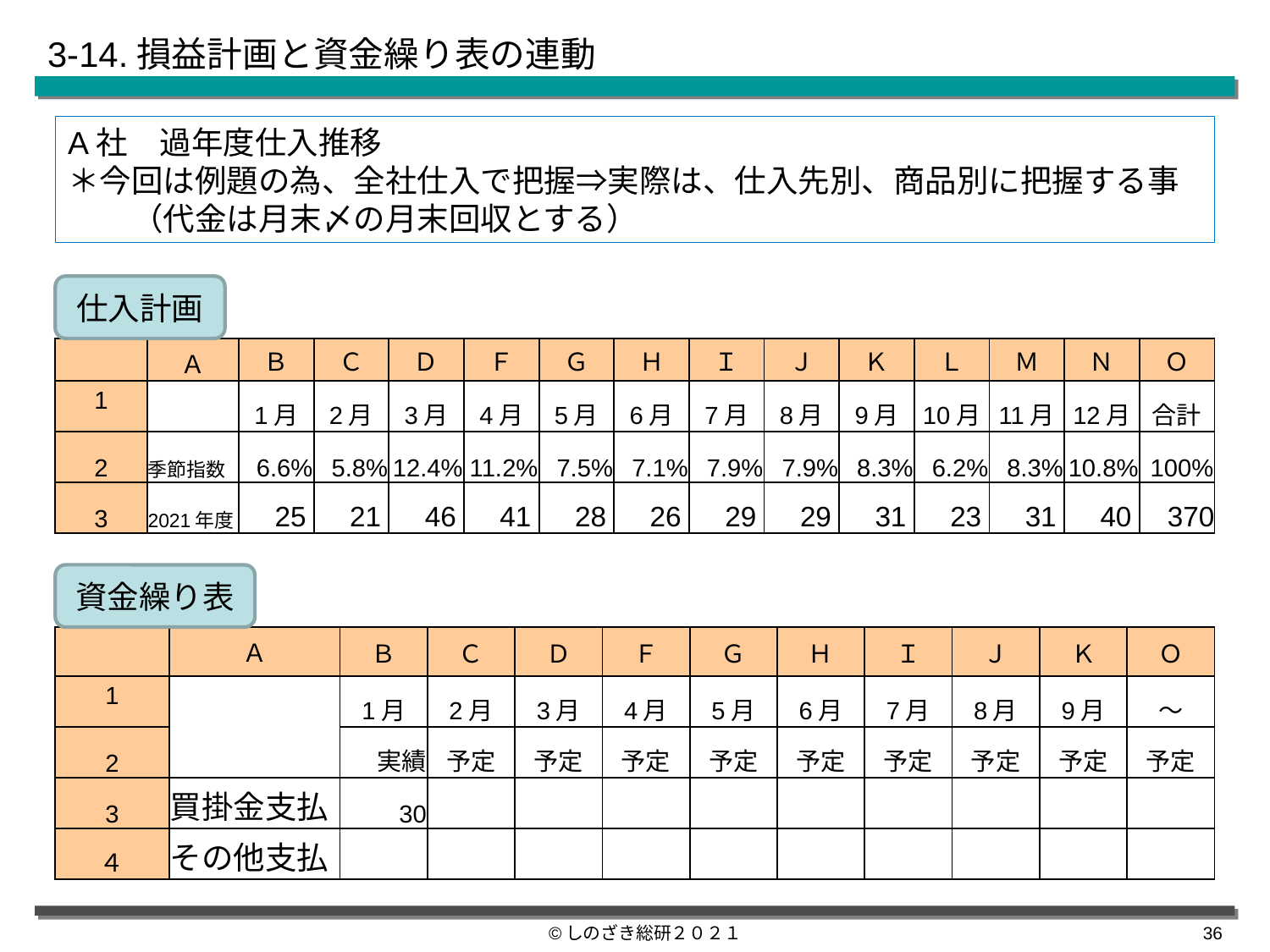

3-14.損益計画と資金繰り表の連動
A社　過年度仕入推移
＊今回は例題の為、全社仕入で把握⇒実際は、仕入先別、商品別に把握する事
　　（代金は月末〆の月末回収とする）
仕入計画
|  | Ａ | Ｂ | Ｃ | Ｄ | Ｆ | Ｇ | Ｈ | Ｉ | Ｊ | Ｋ | Ｌ | Ｍ | Ｎ | Ｏ |
| --- | --- | --- | --- | --- | --- | --- | --- | --- | --- | --- | --- | --- | --- | --- |
| 1 |  | 1月 | 2月 | 3月 | 4月 | 5月 | 6月 | 7月 | 8月 | 9月 | 10月 | 11月 | 12月 | 合計 |
| 2 | 季節指数 | 6.6% | 5.8% | 12.4% | 11.2% | 7.5% | 7.1% | 7.9% | 7.9% | 8.3% | 6.2% | 8.3% | 10.8% | 100% |
| 3 | 2021年度 | 25 | 21 | 46 | 41 | 28 | 26 | 29 | 29 | 31 | 23 | 31 | 40 | 370 |
資金繰り表
|  | Ａ | Ｂ | Ｃ | Ｄ | Ｆ | Ｇ | Ｈ | Ｉ | Ｊ | Ｋ | Ｏ |
| --- | --- | --- | --- | --- | --- | --- | --- | --- | --- | --- | --- |
| 1 |  | 1月 | 2月 | 3月 | 4月 | 5月 | 6月 | 7月 | 8月 | 9月 | ～ |
| 2 |  | 実績 | 予定 | 予定 | 予定 | 予定 | 予定 | 予定 | 予定 | 予定 | 予定 |
| 3 | 買掛金支払 | 30 |  |  |  |  |  |  |  |  |  |
| ４ | その他支払 |  |  |  |  |  |  |  |  |  |  |
©しのざき総研２０２１
36